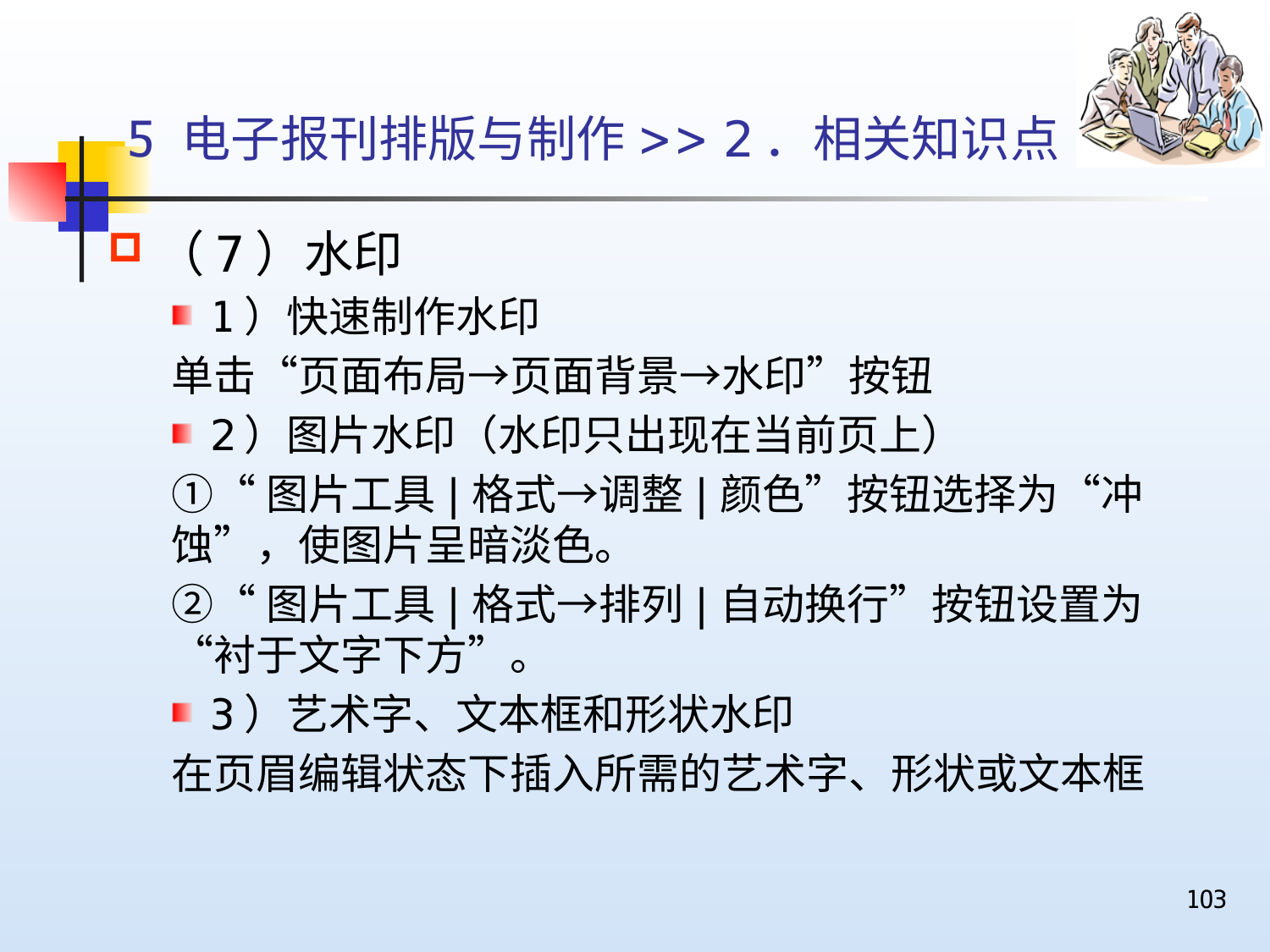

# 5 电子报刊排版与制作>> 2．相关知识点
（7）水印
1）快速制作水印
单击“页面布局→页面背景→水印”按钮
2）图片水印（水印只出现在当前页上）
①“图片工具|格式→调整|颜色”按钮选择为“冲蚀”，使图片呈暗淡色。
②“图片工具|格式→排列|自动换行”按钮设置为“衬于文字下方”。
3）艺术字、文本框和形状水印
在页眉编辑状态下插入所需的艺术字、形状或文本框
103